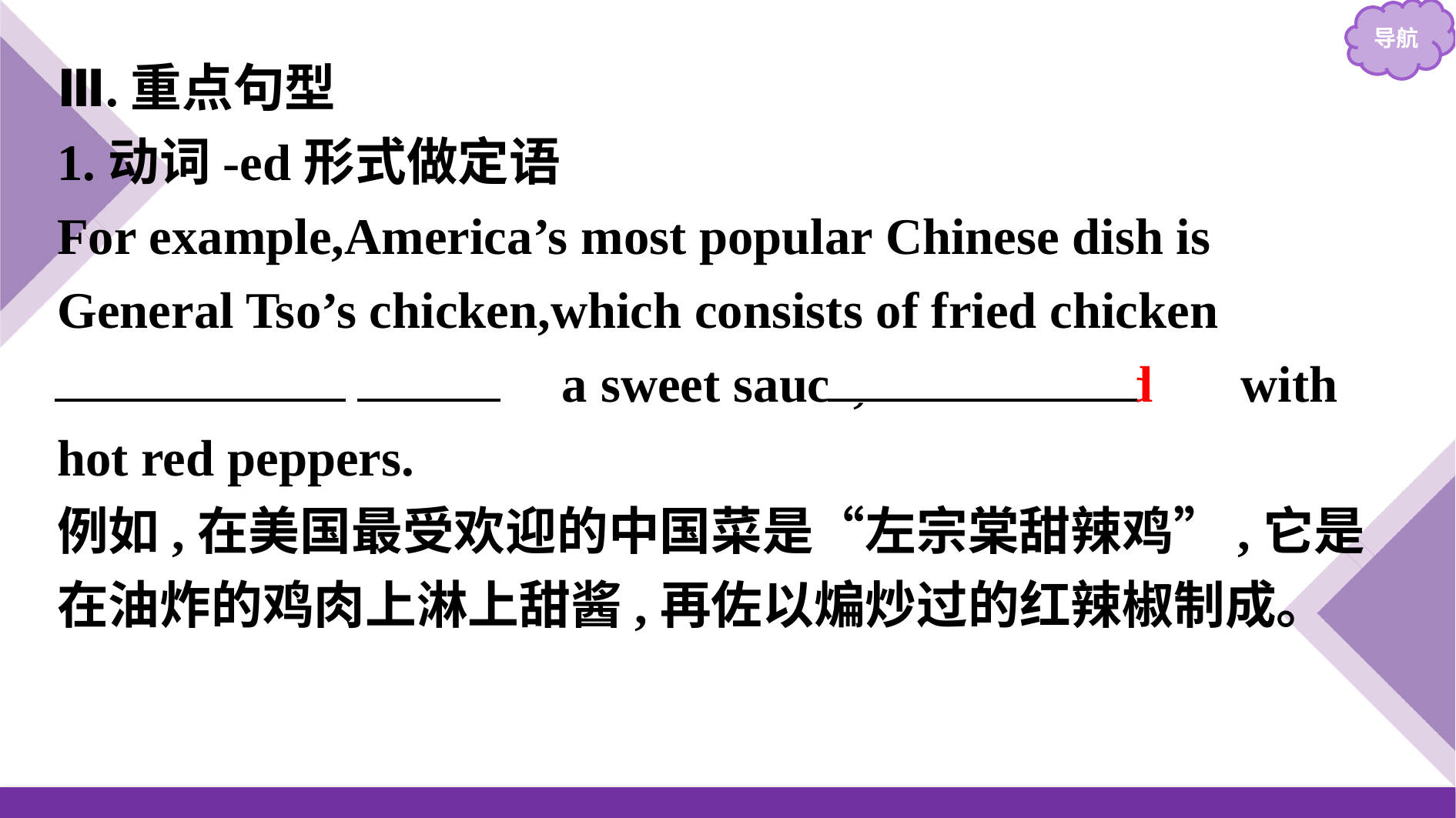

Ⅲ.重点句型
1.动词-ed形式做定语
For example,America’s most popular Chinese dish is General Tso’s chicken,which consists of fried chicken
　covered　 　in　 a sweet sauce,　flavoured　 with hot red peppers.
例如,在美国最受欢迎的中国菜是“左宗棠甜辣鸡”,它是在油炸的鸡肉上淋上甜酱,再佐以煸炒过的红辣椒制成。